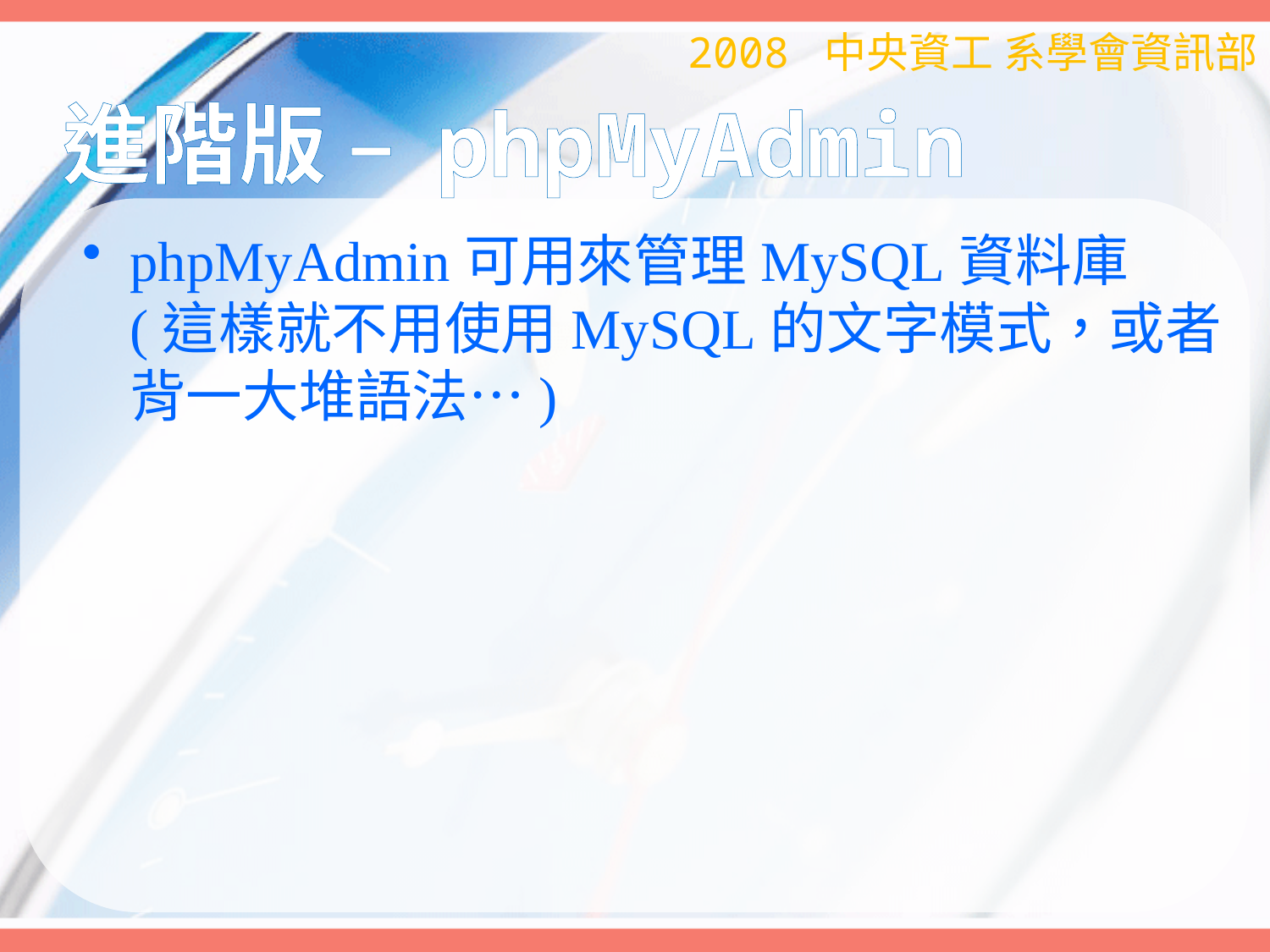

2008 中央資工 系學會資訊部
# 進階版 – phpMyAdmin

phpMyAdmin可用來管理MySQL資料庫
(這樣就不用使用MySQL的文字模式，或者背一大堆語法…)